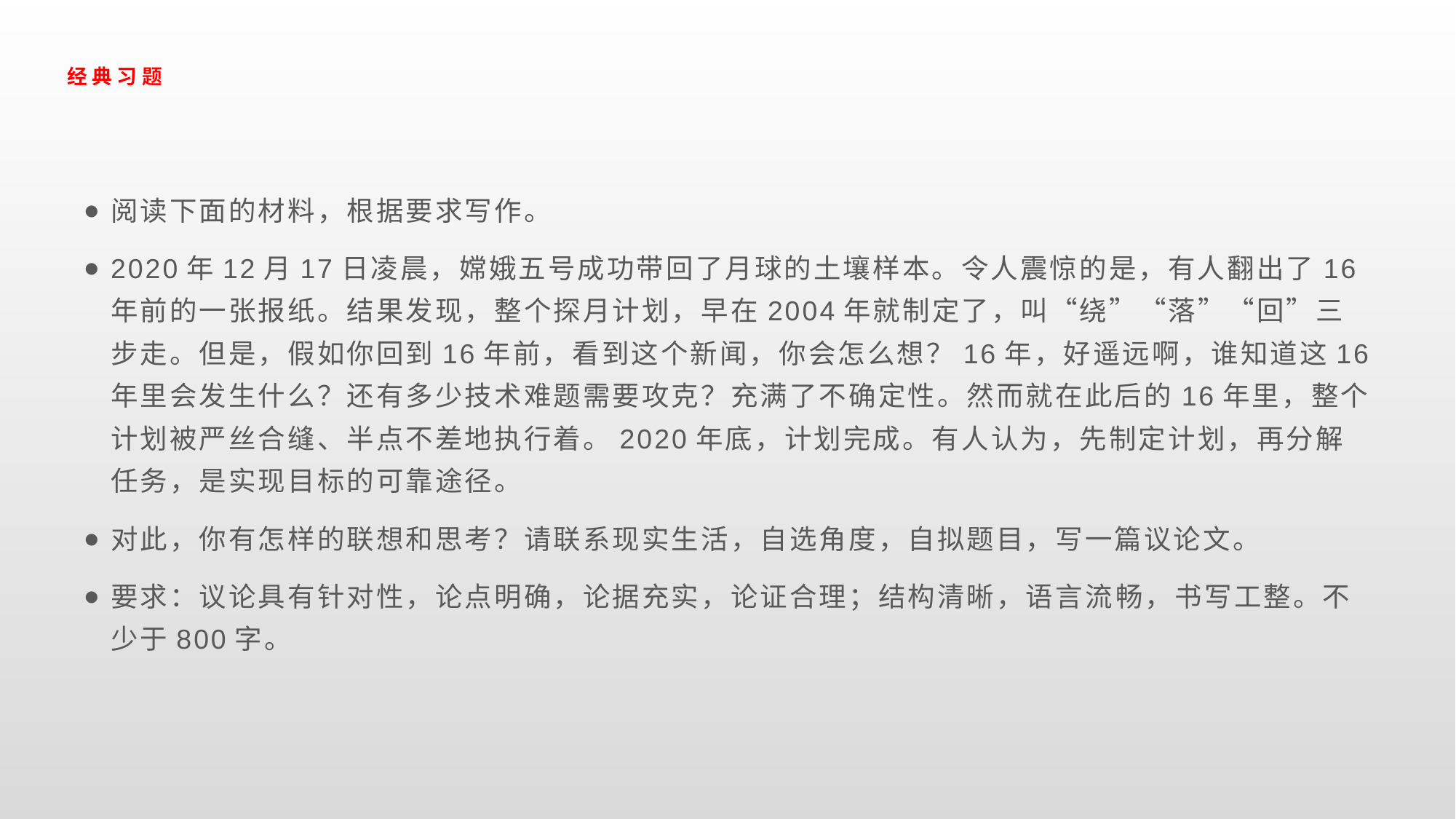

# 经典习题
阅读下面的材料，根据要求写作。
2020年12月17日凌晨，嫦娥五号成功带回了月球的土壤样本。令人震惊的是，有人翻出了16年前的一张报纸。结果发现，整个探月计划，早在2004年就制定了，叫“绕”“落”“回”三步走。但是，假如你回到16年前，看到这个新闻，你会怎么想？16年，好遥远啊，谁知道这16年里会发生什么？还有多少技术难题需要攻克？充满了不确定性。然而就在此后的16年里，整个计划被严丝合缝、半点不差地执行着。2020年底，计划完成。有人认为，先制定计划，再分解任务，是实现目标的可靠途径。
对此，你有怎样的联想和思考？请联系现实生活，自选角度，自拟题目，写一篇议论文。
要求：议论具有针对性，论点明确，论据充实，论证合理；结构清晰，语言流畅，书写工整。不少于800字。